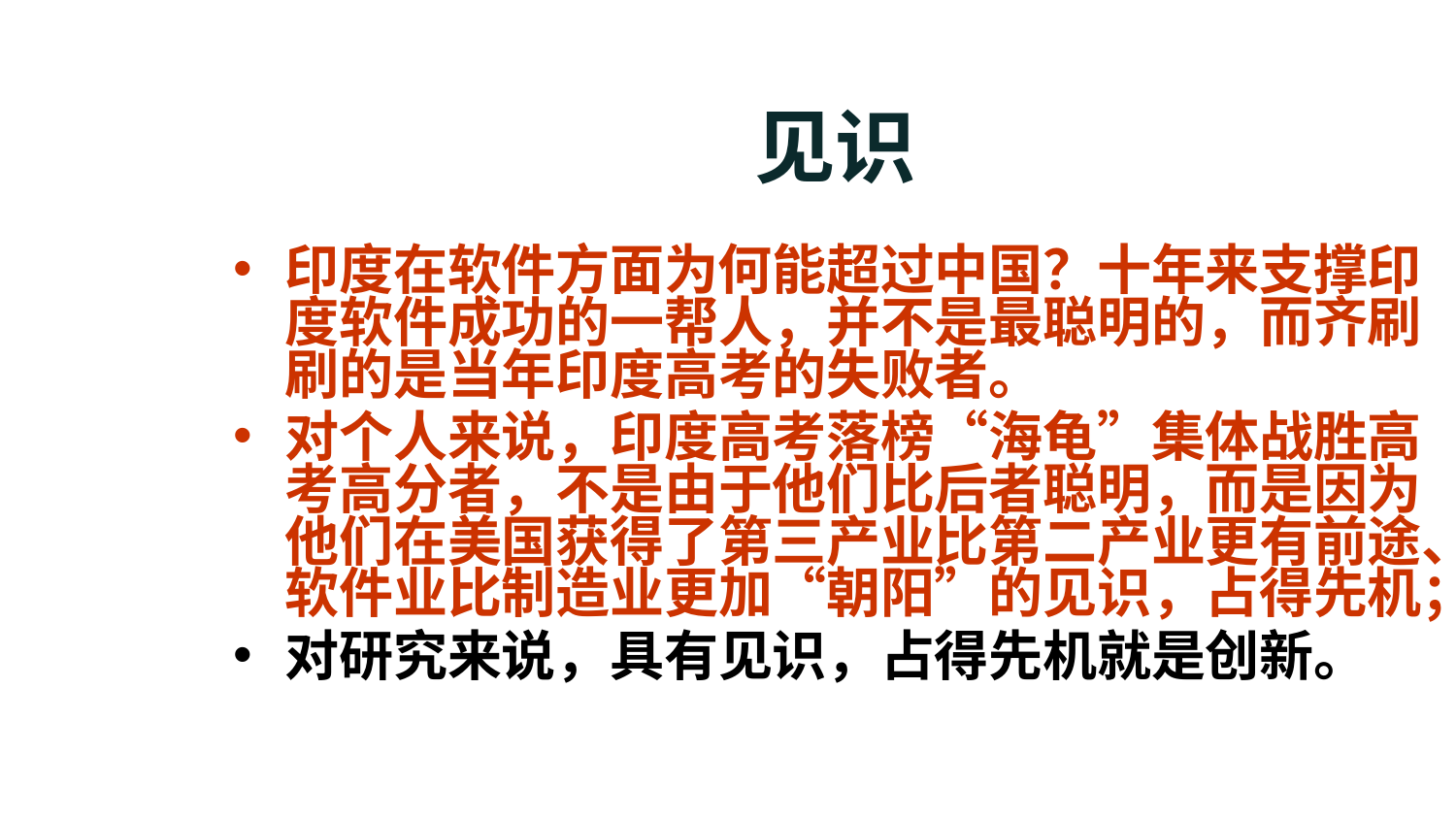

见识
印度在软件方面为何能超过中国？十年来支撑印度软件成功的一帮人，并不是最聪明的，而齐刷刷的是当年印度高考的失败者。
对个人来说，印度高考落榜“海龟”集体战胜高考高分者，不是由于他们比后者聪明，而是因为他们在美国获得了第三产业比第二产业更有前途、软件业比制造业更加“朝阳”的见识，占得先机；
对研究来说，具有见识，占得先机就是创新。